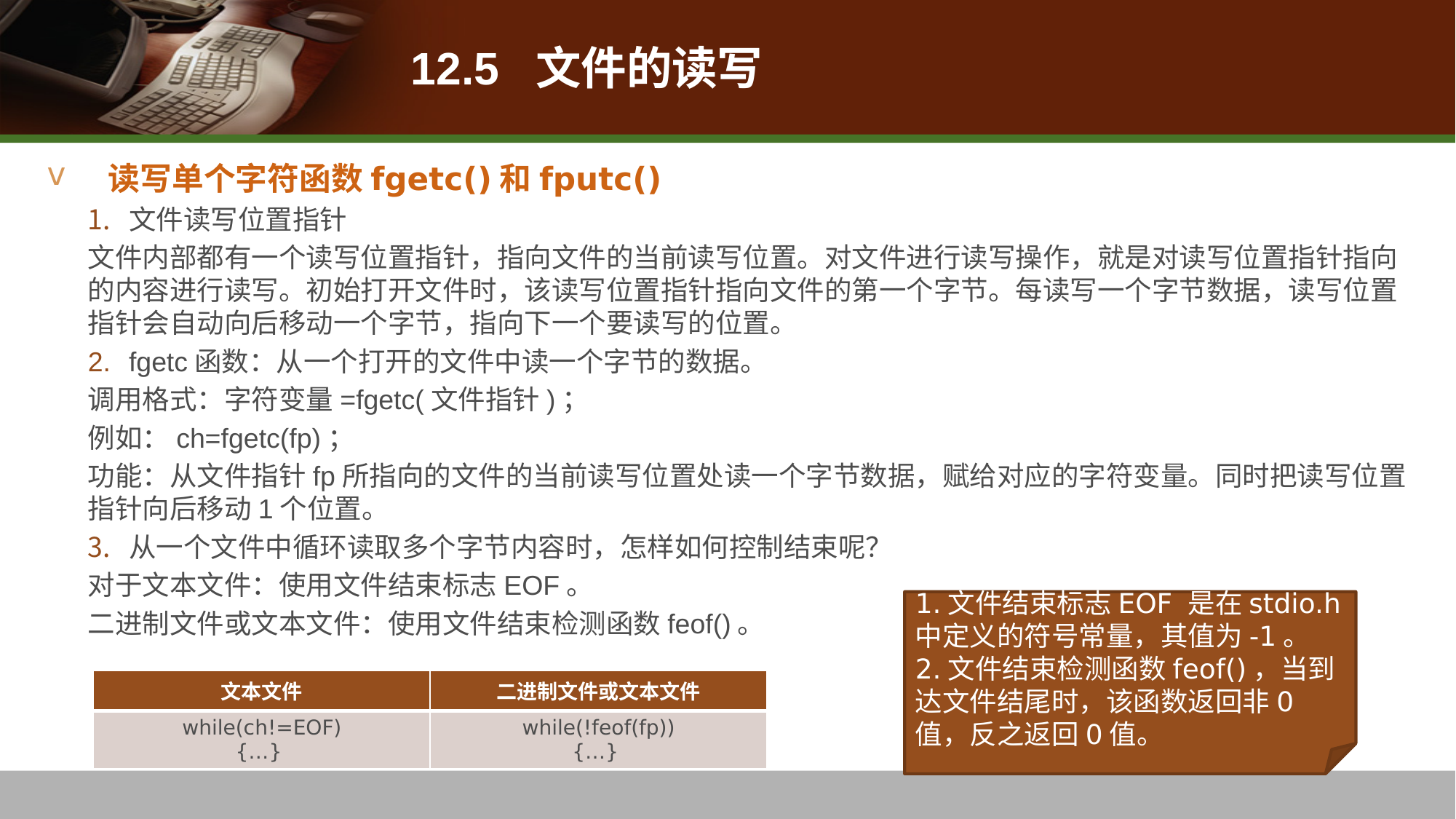

# 12.5  文件的读写
读写单个字符函数fgetc()和fputc()
文件读写位置指针
文件内部都有一个读写位置指针，指向文件的当前读写位置。对文件进行读写操作，就是对读写位置指针指向的内容进行读写。初始打开文件时，该读写位置指针指向文件的第一个字节。每读写一个字节数据，读写位置指针会自动向后移动一个字节，指向下一个要读写的位置。
fgetc函数：从一个打开的文件中读一个字节的数据。
调用格式：字符变量=fgetc(文件指针)；
例如：ch=fgetc(fp)；
功能：从文件指针fp所指向的文件的当前读写位置处读一个字节数据，赋给对应的字符变量。同时把读写位置指针向后移动1个位置。
从一个文件中循环读取多个字节内容时，怎样如何控制结束呢？
对于文本文件：使用文件结束标志EOF。
二进制文件或文本文件：使用文件结束检测函数feof()。

1.文件结束标志EOF 是在stdio.h中定义的符号常量，其值为-1。
2.文件结束检测函数feof()，当到达文件结尾时，该函数返回非0值，反之返回0值。
| 文本文件 | 二进制文件或文本文件 |
| --- | --- |
| while(ch!=EOF) {…} | while(!feof(fp)) {…} |